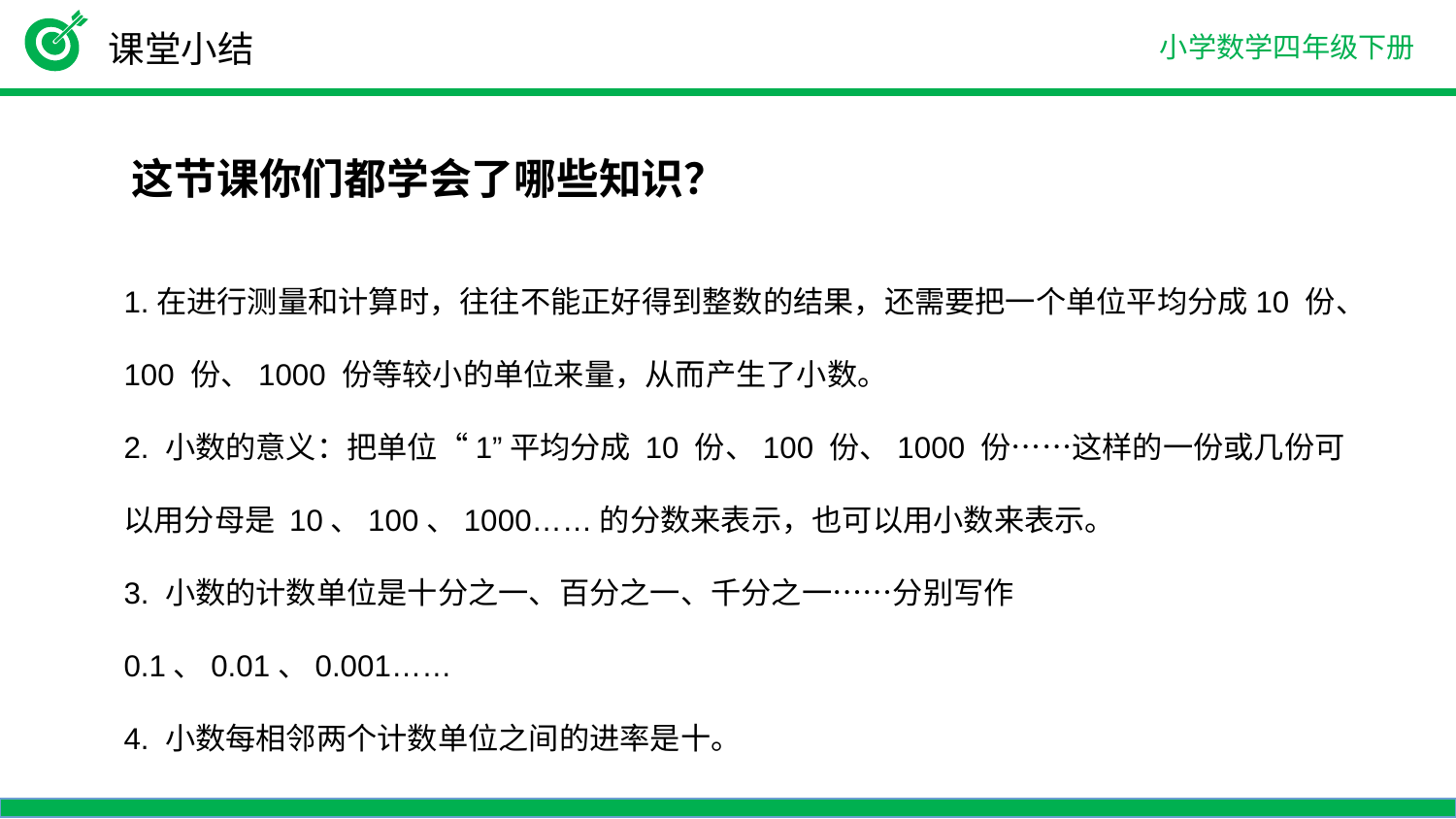

课堂小结
这节课你们都学会了哪些知识？
1.在进行测量和计算时，往往不能正好得到整数的结果，还需要把一个单位平均分成10 份、100 份、1000 份等较小的单位来量，从而产生了小数。
2. 小数的意义：把单位“1”平均分成 10 份、100 份、1000 份……这样的一份或几份可
以用分母是 10、100、1000……的分数来表示，也可以用小数来表示。
3. 小数的计数单位是十分之一、百分之一、千分之一……分别写作 0.1、0.01、0.001……
4. 小数每相邻两个计数单位之间的进率是十。